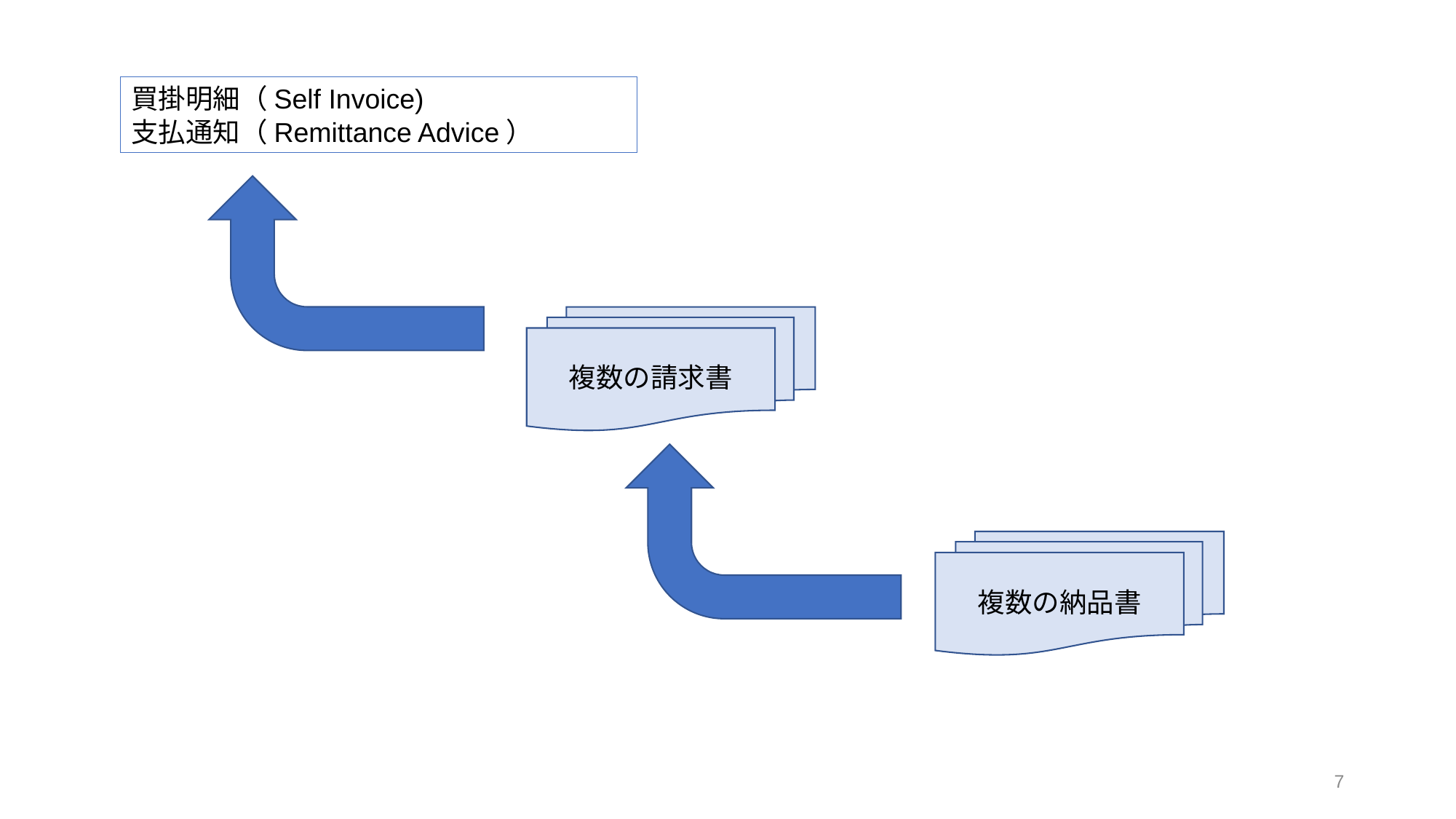

買掛明細（Self Invoice)
支払通知（Remittance Advice）

複数の請求書

複数の納品書
7